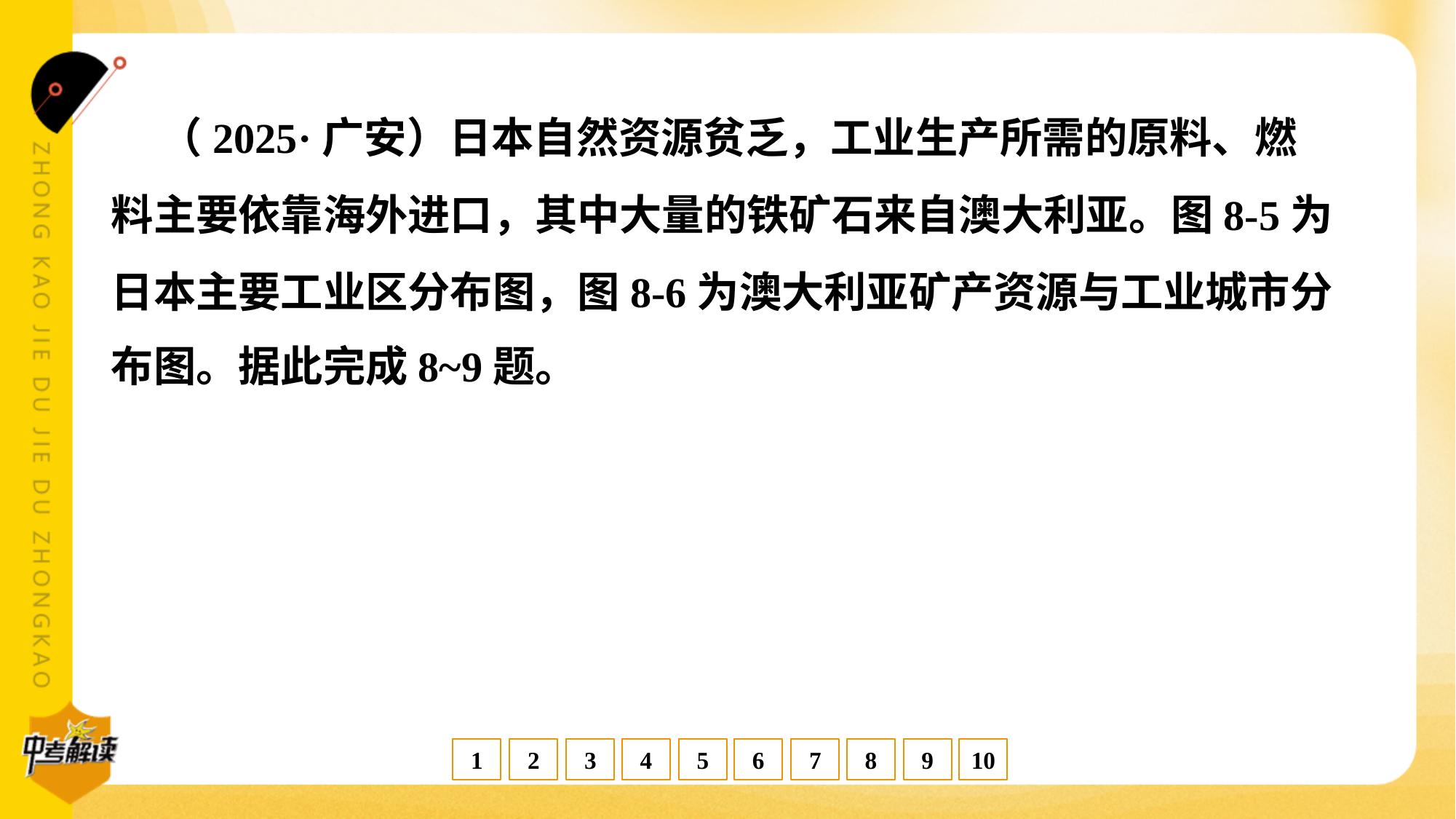

（2025·广安）日本自然资源贫乏，工业生产所需的原料、燃
料主要依靠海外进口，其中大量的铁矿石来自澳大利亚。图8-5为
日本主要工业区分布图，图8-6为澳大利亚矿产资源与工业城市分
布图。据此完成8~9题。